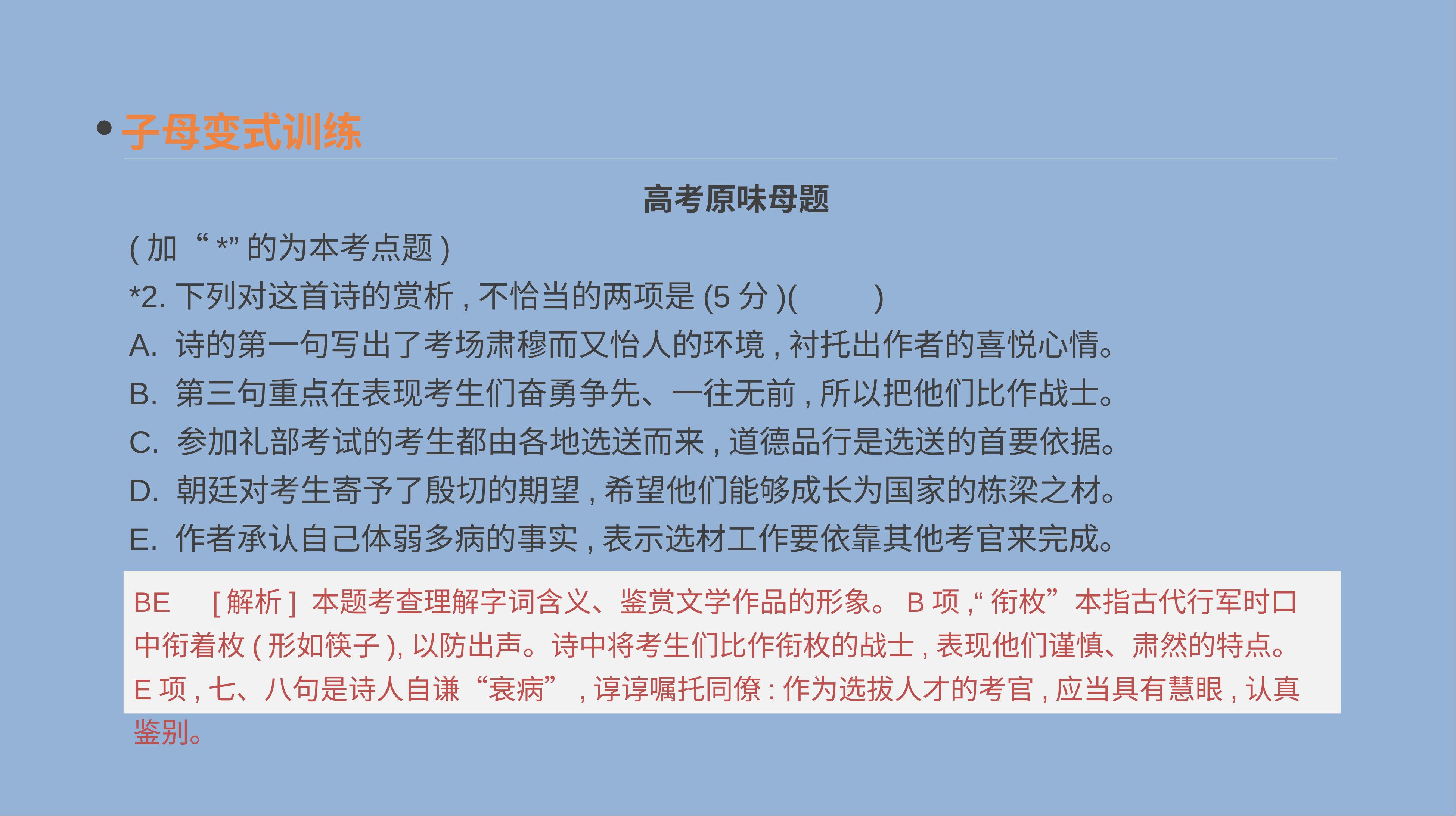

子母变式训练

　高考原味母题
(加“*”的为本考点题)
*2.下列对这首诗的赏析,不恰当的两项是(5分)(　　)
A. 诗的第一句写出了考场肃穆而又怡人的环境,衬托出作者的喜悦心情。
B. 第三句重点在表现考生们奋勇争先、一往无前,所以把他们比作战士。
C. 参加礼部考试的考生都由各地选送而来,道德品行是选送的首要依据。
D. 朝廷对考生寄予了殷切的期望,希望他们能够成长为国家的栋梁之材。
E. 作者承认自己体弱多病的事实,表示选材工作要依靠其他考官来完成。

BE　[解析] 本题考查理解字词含义、鉴赏文学作品的形象。B项,“衔枚”本指古代行军时口中衔着枚(形如筷子),以防出声。诗中将考生们比作衔枚的战士,表现他们谨慎、肃然的特点。E项,七、八句是诗人自谦“衰病”,谆谆嘱托同僚:作为选拔人才的考官,应当具有慧眼,认真鉴别。